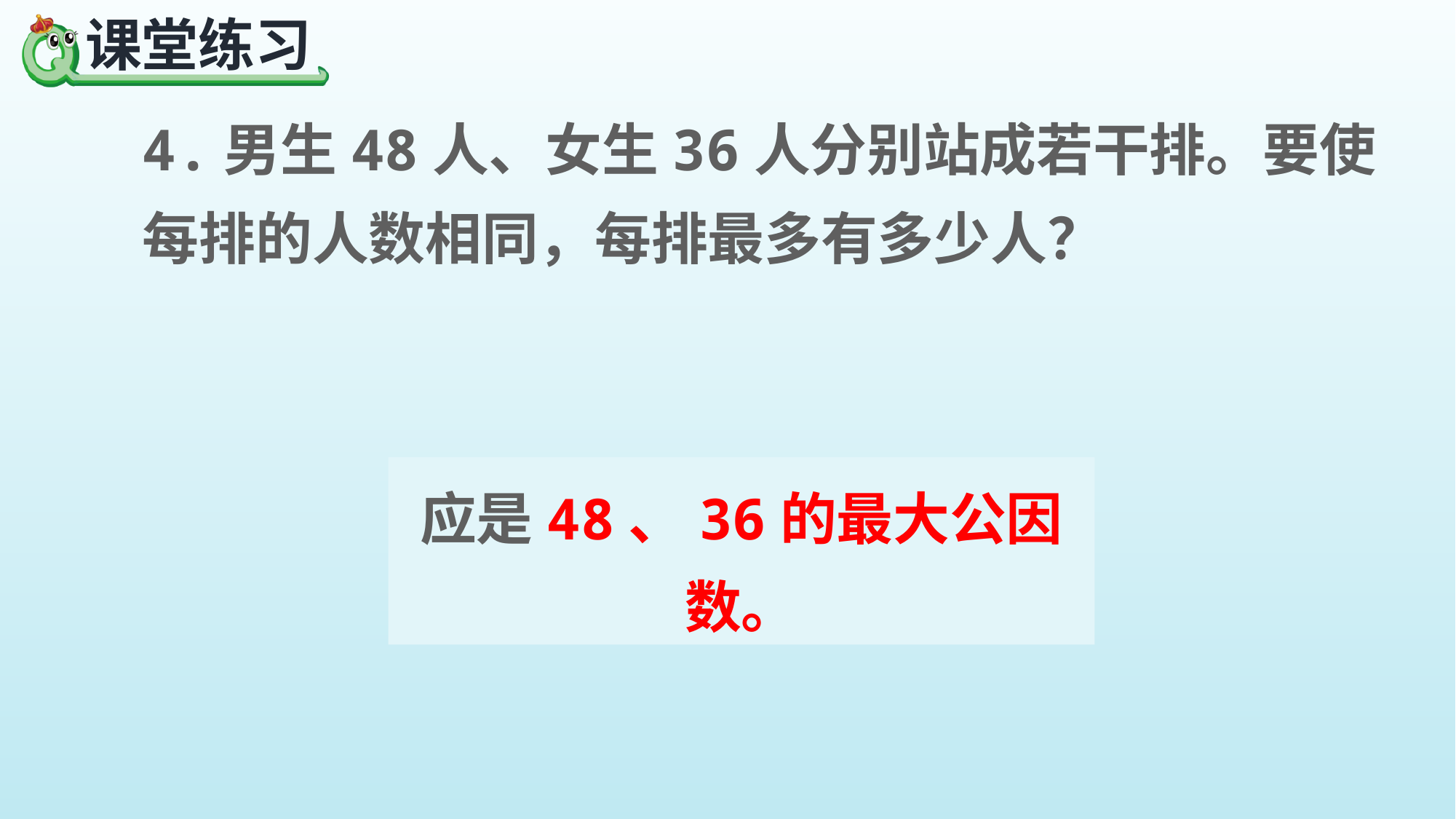

4.男生48人、女生36人分别站成若干排。要使每排的人数相同，每排最多有多少人？
应是48、36的最大公因数。